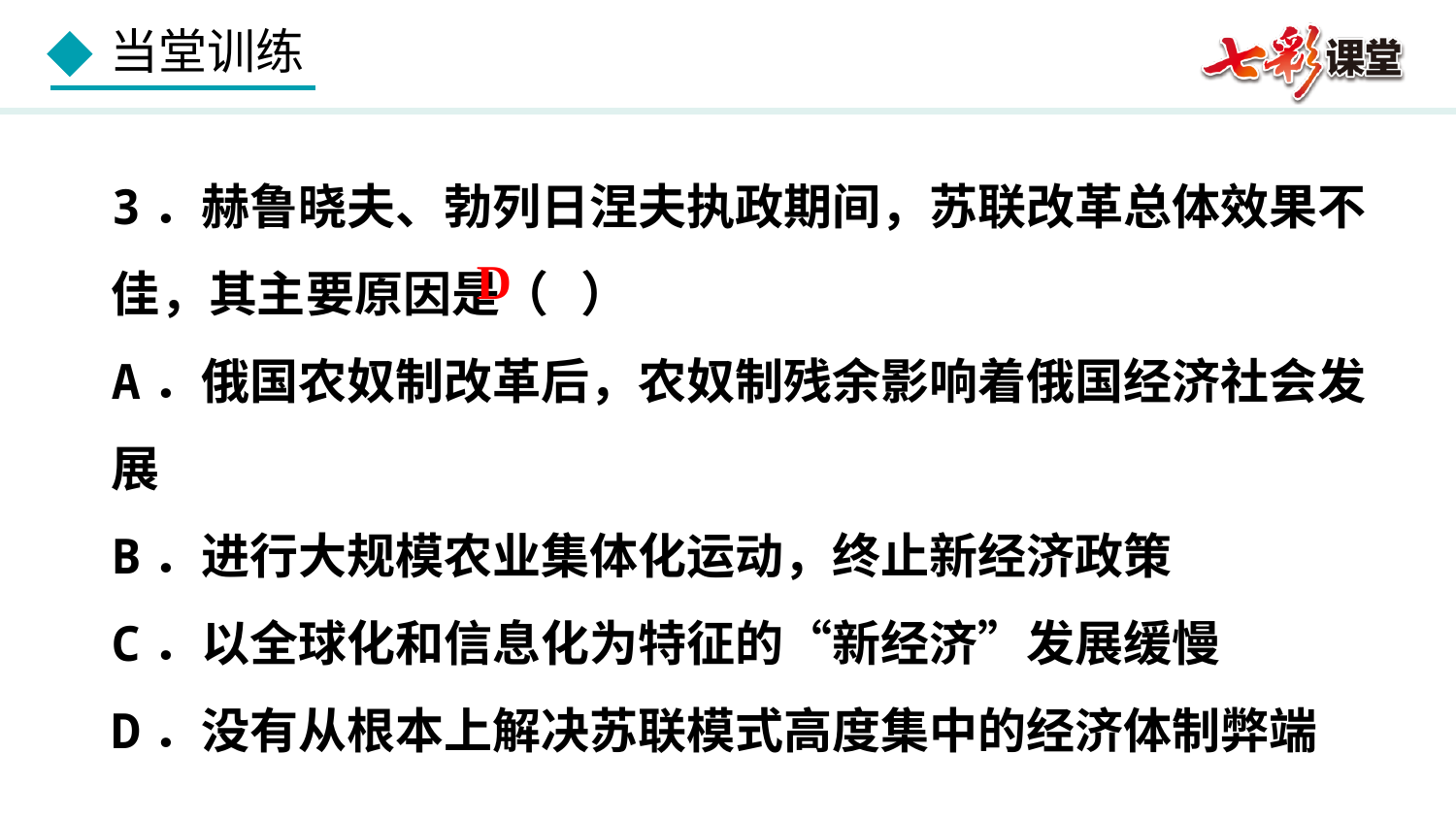

3．赫鲁晓夫、勃列日涅夫执政期间，苏联改革总体效果不佳，其主要原因是（   ）
A．俄国农奴制改革后，农奴制残余影响着俄国经济社会发展
B．进行大规模农业集体化运动，终止新经济政策
C．以全球化和信息化为特征的“新经济”发展缓慢
D．没有从根本上解决苏联模式高度集中的经济体制弊端
D